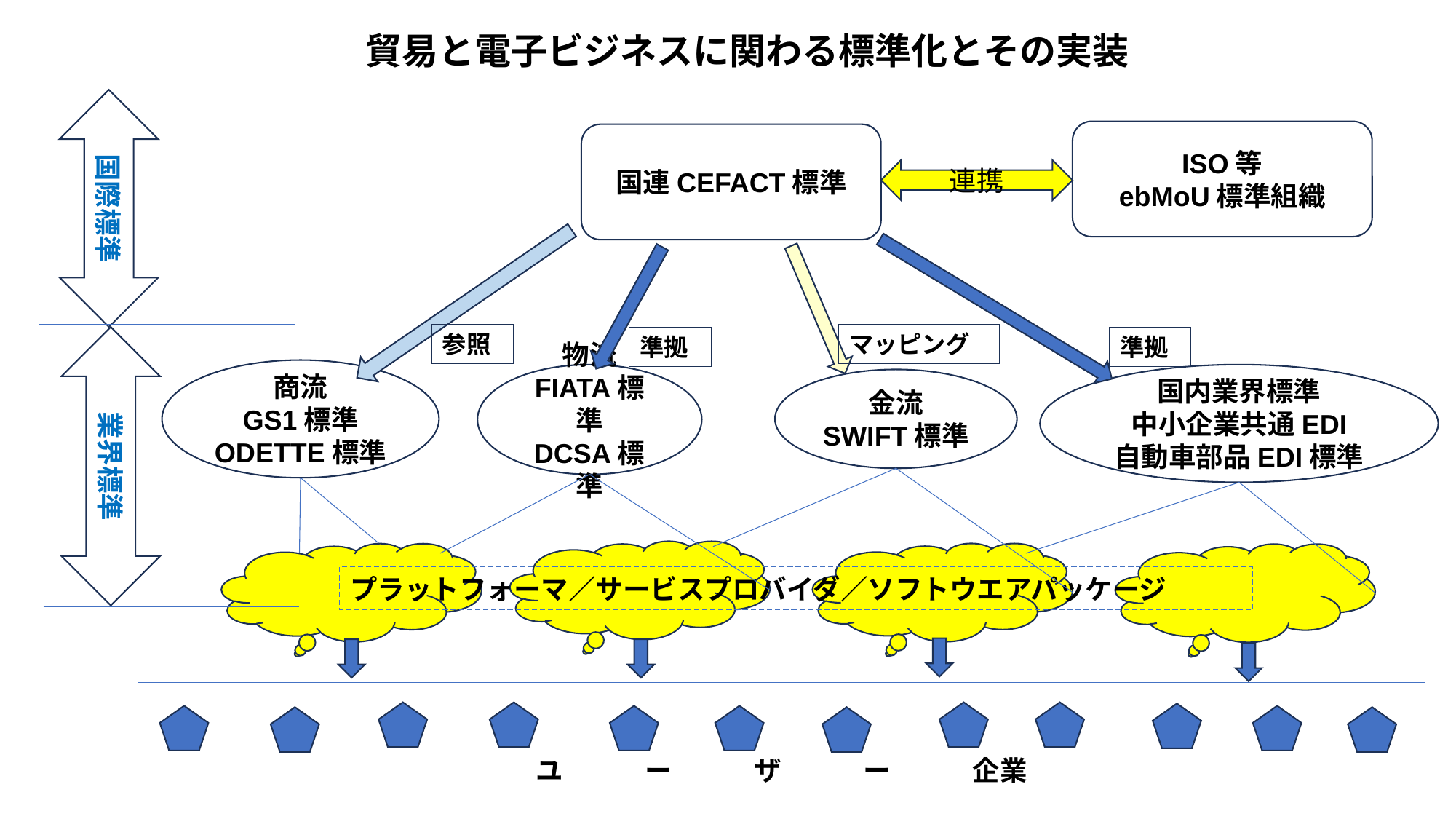

貿易と電子ビジネスに関わる標準化とその実装
国際標準
ISO等
ebMoU標準組織
国連CEFACT標準
連携

参照
マッピング
業界標準
準拠
準拠
商流
GS1標準
ODETTE標準
物流
FIATA標準
DCSA標準
国内業界標準
中小企業共通EDI
自動車部品EDI標準
金流
SWIFT標準

プラットフォーマ／サービスプロバイダ／ソフトウエアパッケージ

ユ　　　ー　　　ザ　　　ー　　　企業